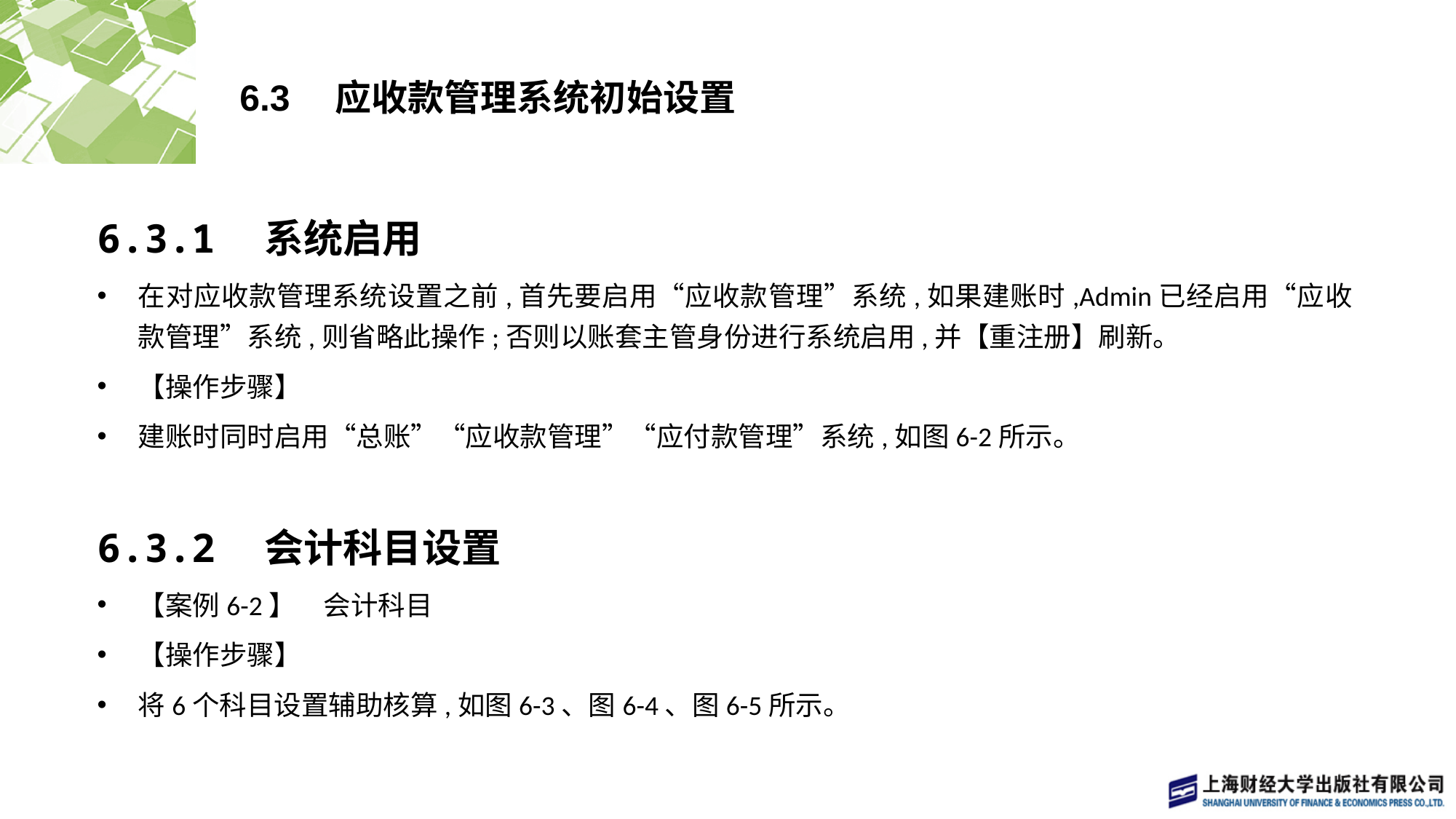

# 6.3　应收款管理系统初始设置
6.3.1　系统启用
在对应收款管理系统设置之前,首先要启用“应收款管理”系统,如果建账时,Admin已经启用“应收款管理”系统,则省略此操作;否则以账套主管身份进行系统启用,并【重注册】刷新。
【操作步骤】
建账时同时启用“总账”“应收款管理”“应付款管理”系统,如图6-2所示。

6.3.2　会计科目设置
【案例6-2】　会计科目
【操作步骤】
将6个科目设置辅助核算,如图6-3、图6-4、图6-5所示。